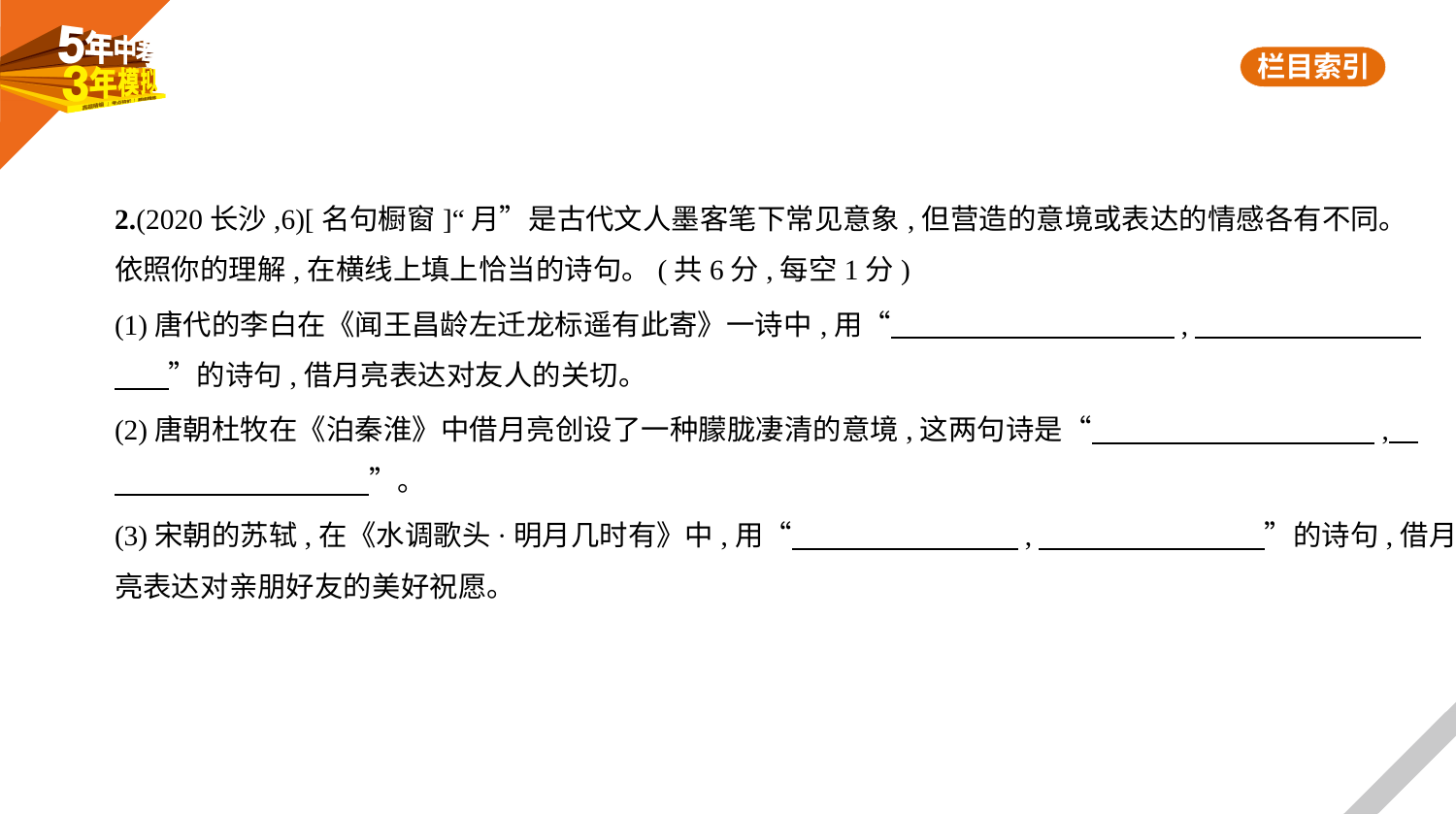

2.(2020长沙,6)[名句橱窗]“月”是古代文人墨客笔下常见意象,但营造的意境或表达的情感各有不同。
依照你的理解,在横线上填上恰当的诗句。(共6分,每空1分)
(1)唐代的李白在《闻王昌龄左迁龙标遥有此寄》一诗中,用“　　　　　　　　　    ,　　　　　　　    
　    ”的诗句,借月亮表达对友人的关切。
(2)唐朝杜牧在《泊秦淮》中借月亮创设了一种朦胧凄清的意境,这两句诗是“　　　　　　　　　    ,    
　　　　　　　　    ”。
(3)宋朝的苏轼,在《水调歌头·明月几时有》中,用“　　　　　　　    ,　　　　　　　    ”的诗句,借月
亮表达对亲朋好友的美好祝愿。